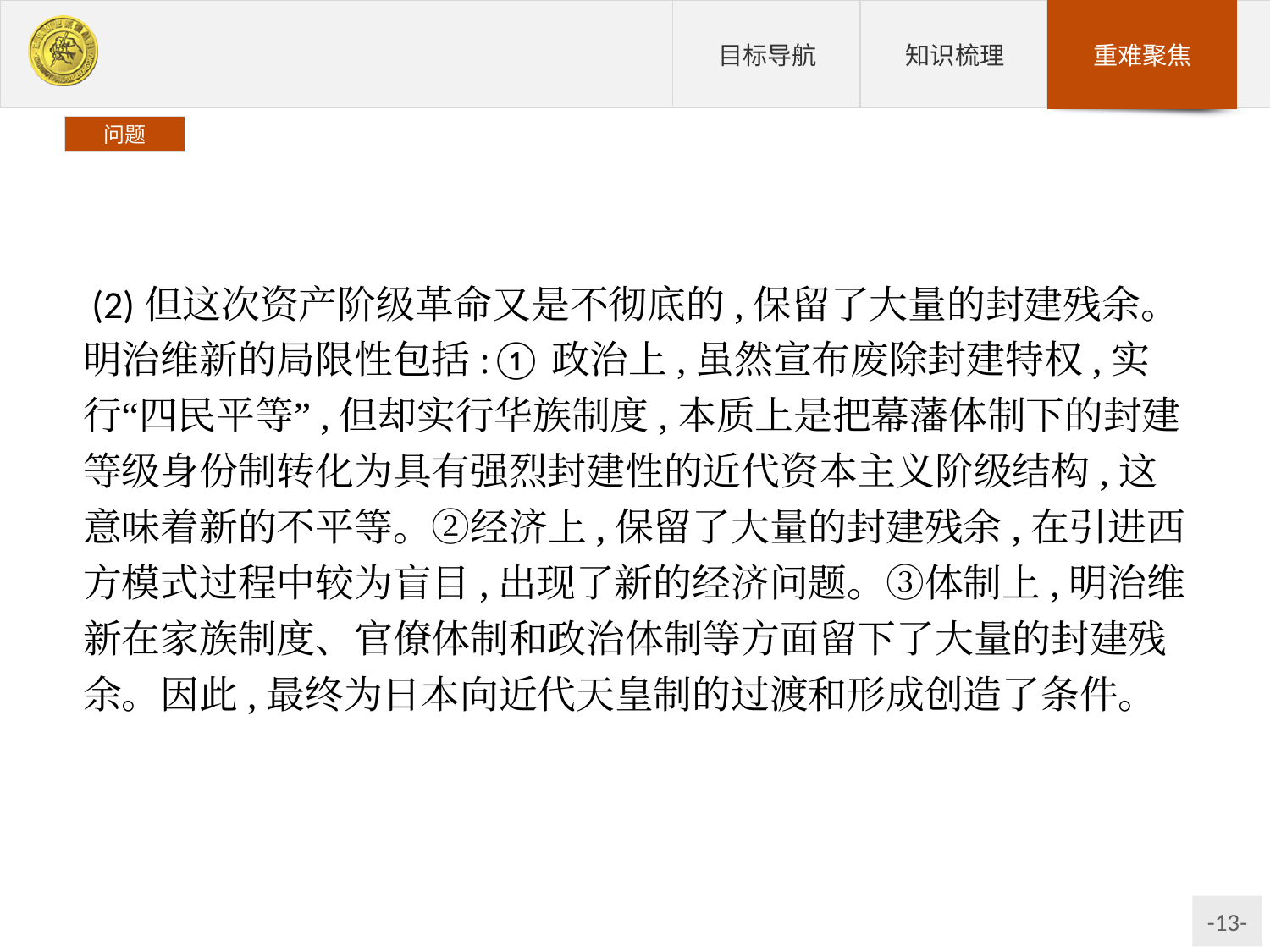

问题
 (2)但这次资产阶级革命又是不彻底的,保留了大量的封建残余。明治维新的局限性包括:①政治上,虽然宣布废除封建特权,实行“四民平等”,但却实行华族制度,本质上是把幕藩体制下的封建等级身份制转化为具有强烈封建性的近代资本主义阶级结构,这意味着新的不平等。②经济上,保留了大量的封建残余,在引进西方模式过程中较为盲目,出现了新的经济问题。③体制上,明治维新在家族制度、官僚体制和政治体制等方面留下了大量的封建残余。因此,最终为日本向近代天皇制的过渡和形成创造了条件。